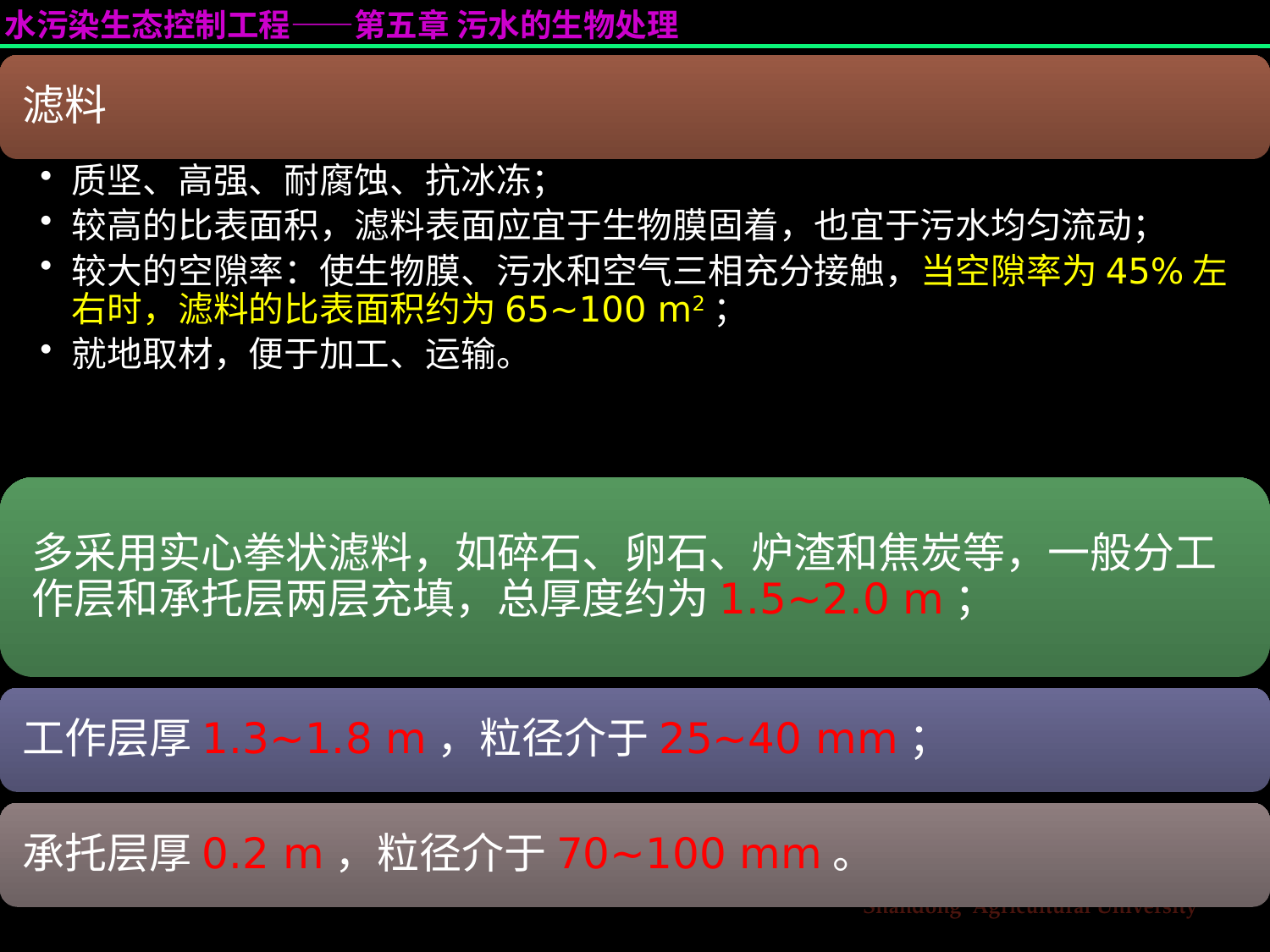

滤料
质坚、高强、耐腐蚀、抗冰冻；
较高的比表面积，滤料表面应宜于生物膜固着，也宜于污水均匀流动；
较大的空隙率：使生物膜、污水和空气三相充分接触，当空隙率为45%左右时，滤料的比表面积约为65~100 m2；
就地取材，便于加工、运输。
多采用实心拳状滤料，如碎石、卵石、炉渣和焦炭等，一般分工作层和承托层两层充填，总厚度约为1.5~2.0 m；
工作层厚1.3~1.8 m，粒径介于25~40 mm；
承托层厚0.2 m，粒径介于70~100 mm。